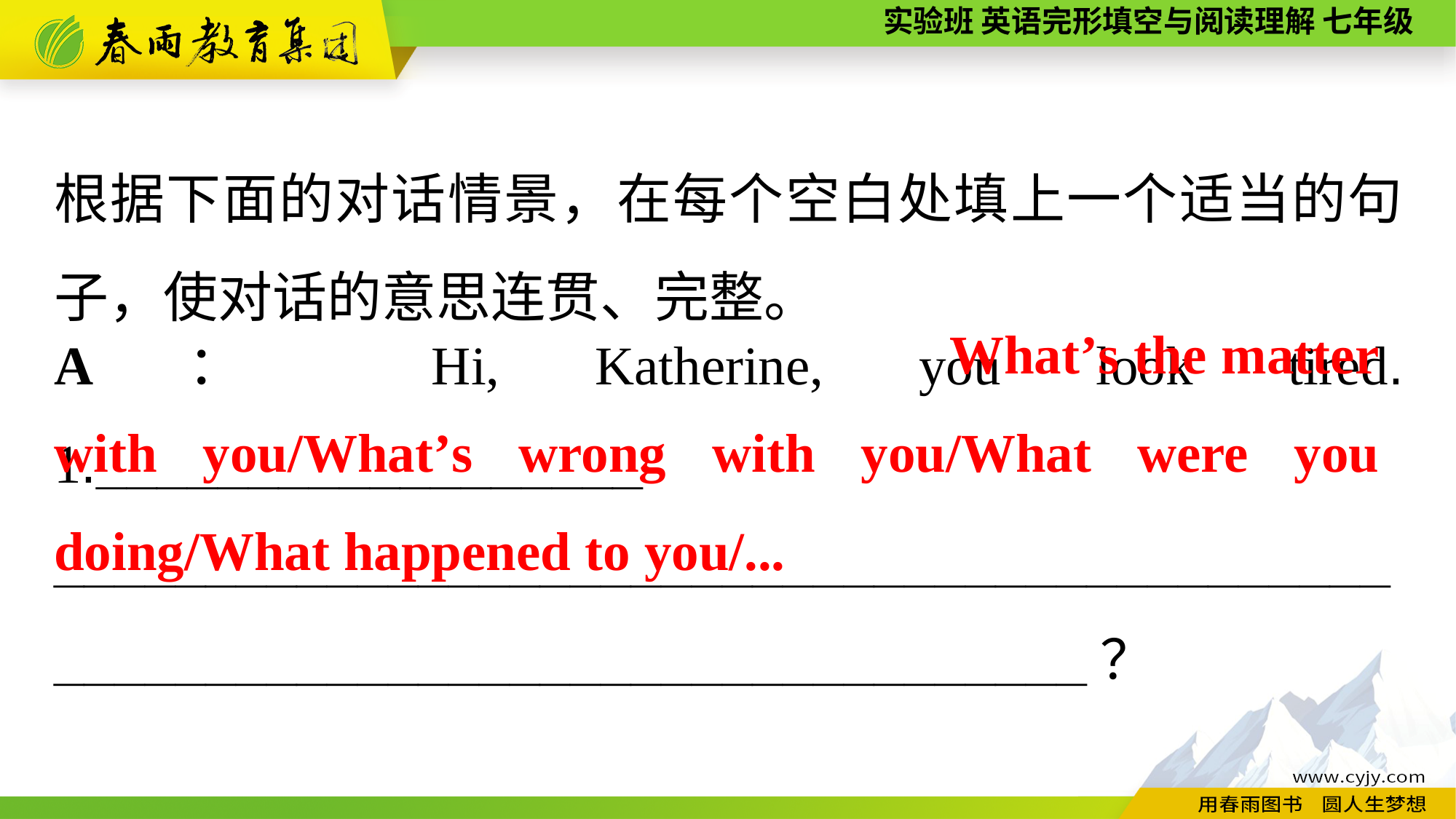

根据下面的对话情景，在每个空白处填上一个适当的句子，使对话的意思连贯、完整。
                                                             What’s the matter with you/What’s wrong with you/What were you doing/What happened to you/...
A： Hi, Katherine, you look tired. 1.__________________
______________________________________________________________________________？